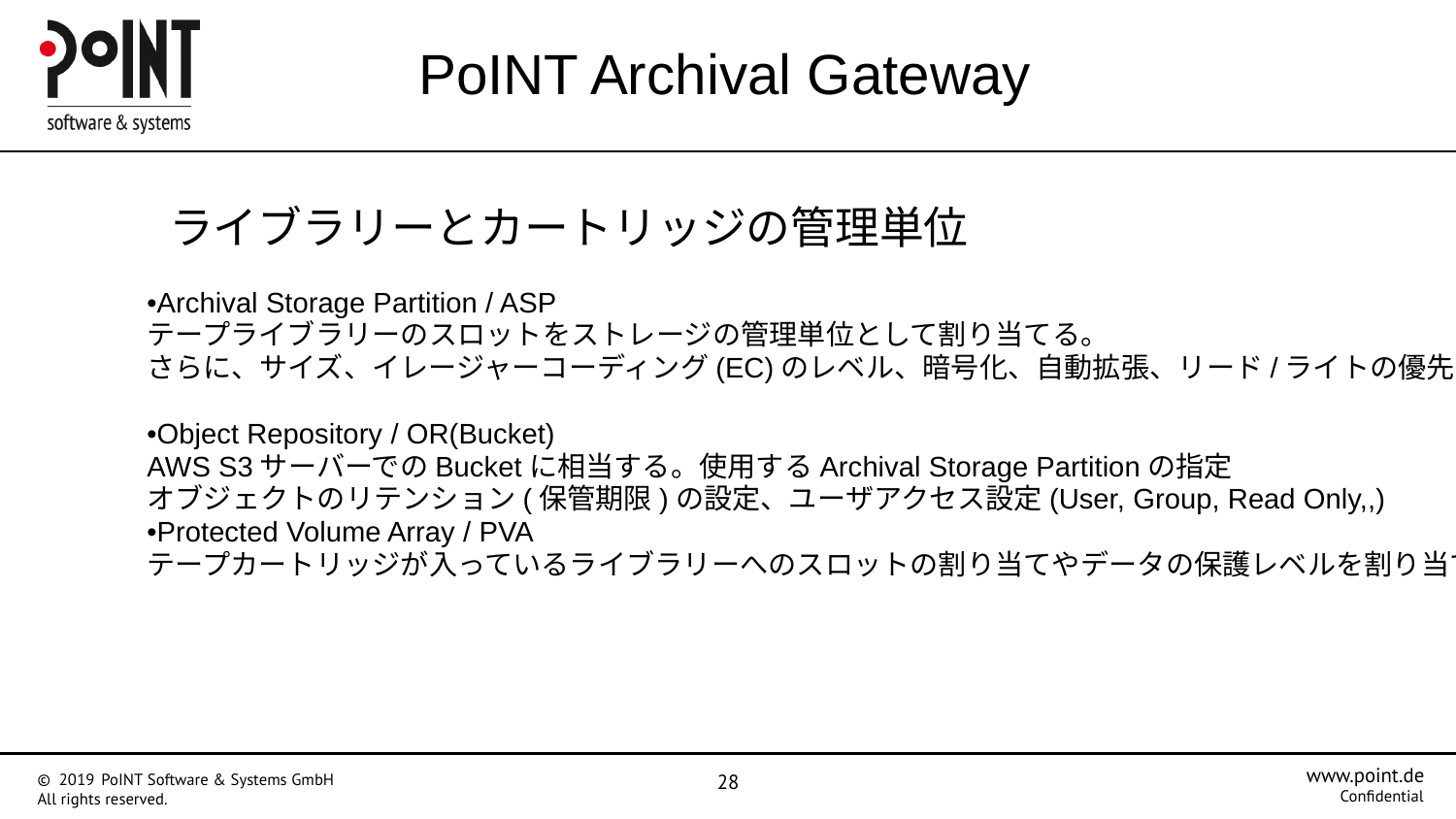

ライブラリーとカートリッジの管理単位

•Archival Storage Partition / ASP
テープライブラリーのスロットをストレージの管理単位として割り当てる。
さらに、サイズ、イレージャーコーディング(EC)のレベル、暗号化、自動拡張、リード/ライトの優先権を設定

•Object Repository / OR(Bucket)
AWS S3サーバーでのBucketに相当する。使用するArchival Storage Partitionの指定
オブジェクトのリテンション(保管期限)の設定、ユーザアクセス設定(User, Group, Read Only,,)
•Protected Volume Array / PVA
テープカートリッジが入っているライブラリーへのスロットの割り当てやデータの保護レベルを割り当て